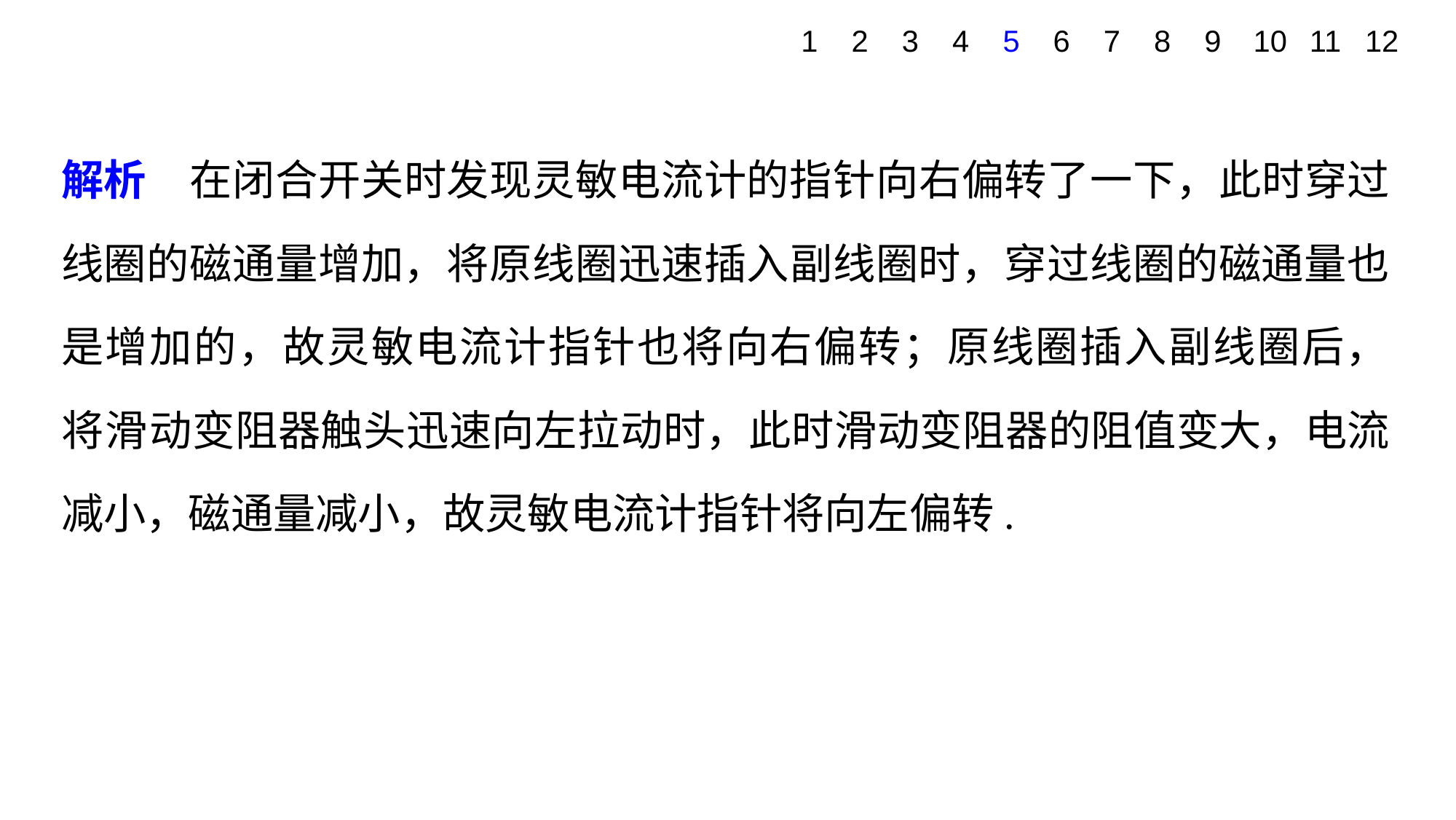

1
2
3
4
5
6
7
8
9
10
11
12
解析　在闭合开关时发现灵敏电流计的指针向右偏转了一下，此时穿过线圈的磁通量增加，将原线圈迅速插入副线圈时，穿过线圈的磁通量也是增加的，故灵敏电流计指针也将向右偏转；原线圈插入副线圈后，将滑动变阻器触头迅速向左拉动时，此时滑动变阻器的阻值变大，电流减小，磁通量减小，故灵敏电流计指针将向左偏转.